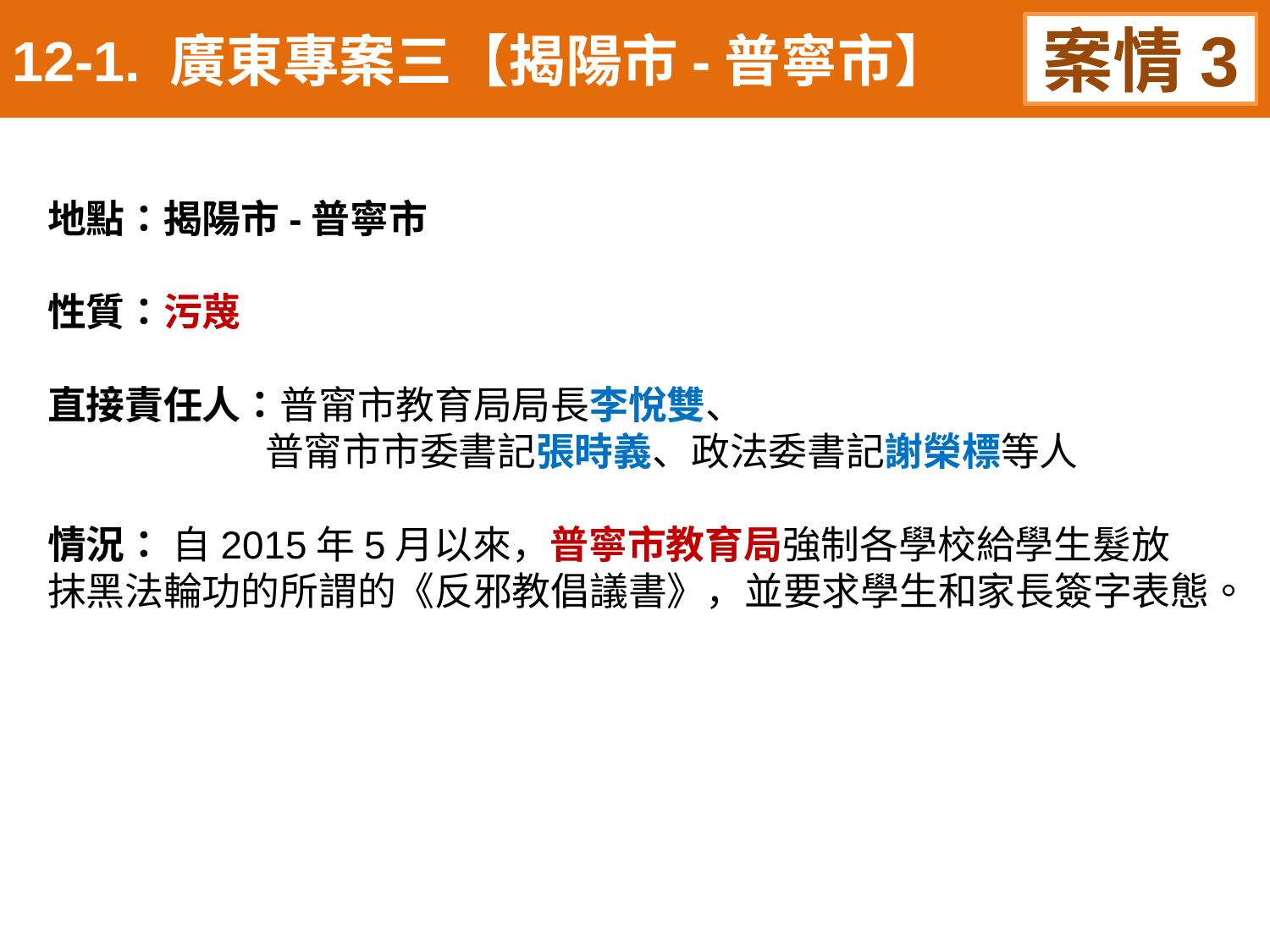

12-1. 廣東專案三【揭陽市-普寧市】
案情3

地點：揭陽市-普寧市

性質：污蔑

直接責任人：普甯市教育局局長李悅雙、
                        普甯市市委書記張時義、政法委書記謝榮標等人

情況： 自2015年5月以來，普寧市教育局強制各學校給學生髮放
抹黑法輪功的所謂的《反邪教倡議書》，並要求學生和家長簽字表態。